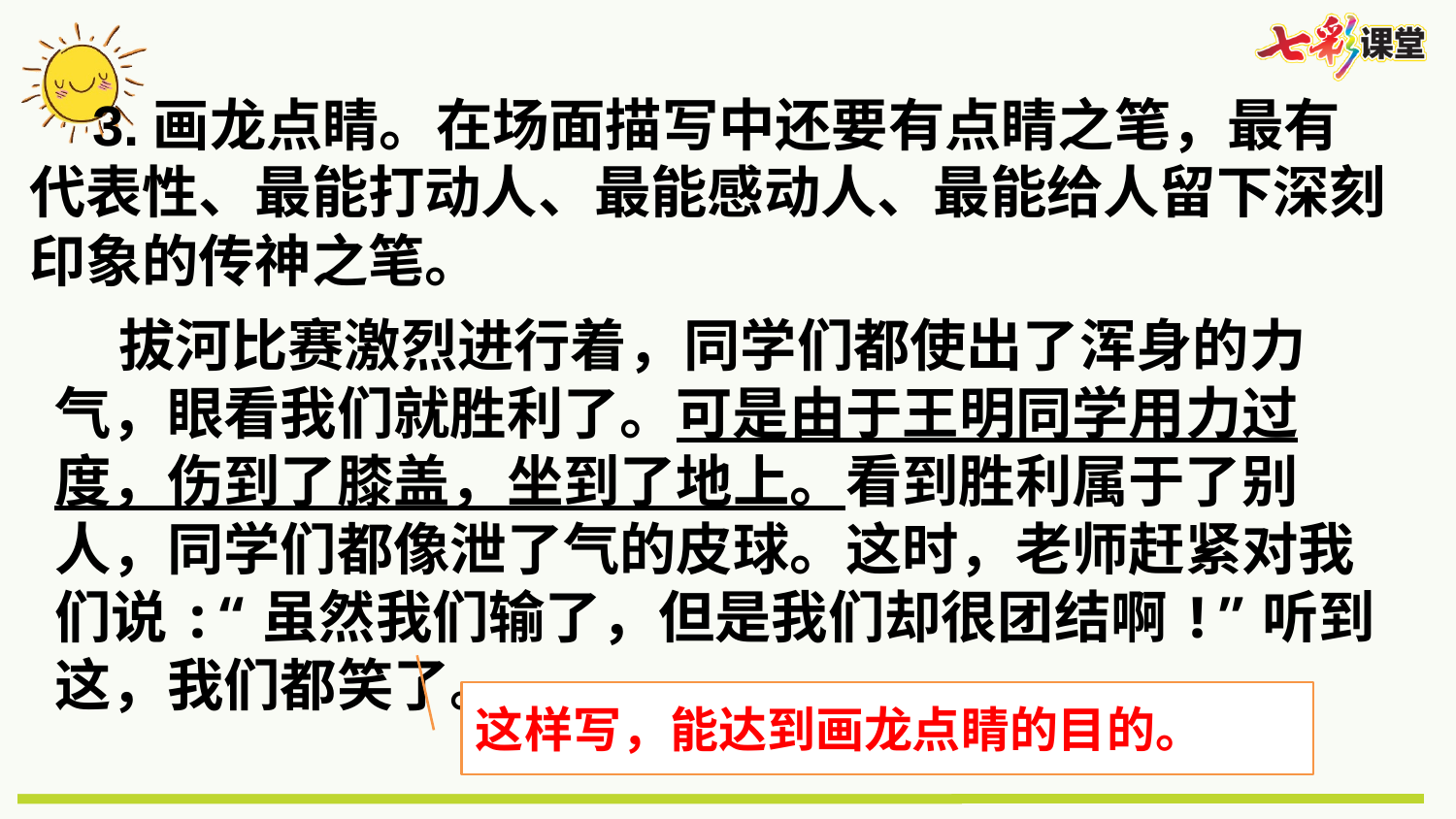

3.画龙点睛。在场面描写中还要有点睛之笔，最有代表性、最能打动人、最能感动人、最能给人留下深刻印象的传神之笔。
    拔河比赛激烈进行着，同学们都使出了浑身的力气，眼看我们就胜利了。可是由于王明同学用力过度，伤到了膝盖，坐到了地上。看到胜利属于了别人，同学们都像泄了气的皮球。这时，老师赶紧对我们说:“虽然我们输了，但是我们却很团结啊!”听到这，我们都笑了。
这样写，能达到画龙点睛的目的。